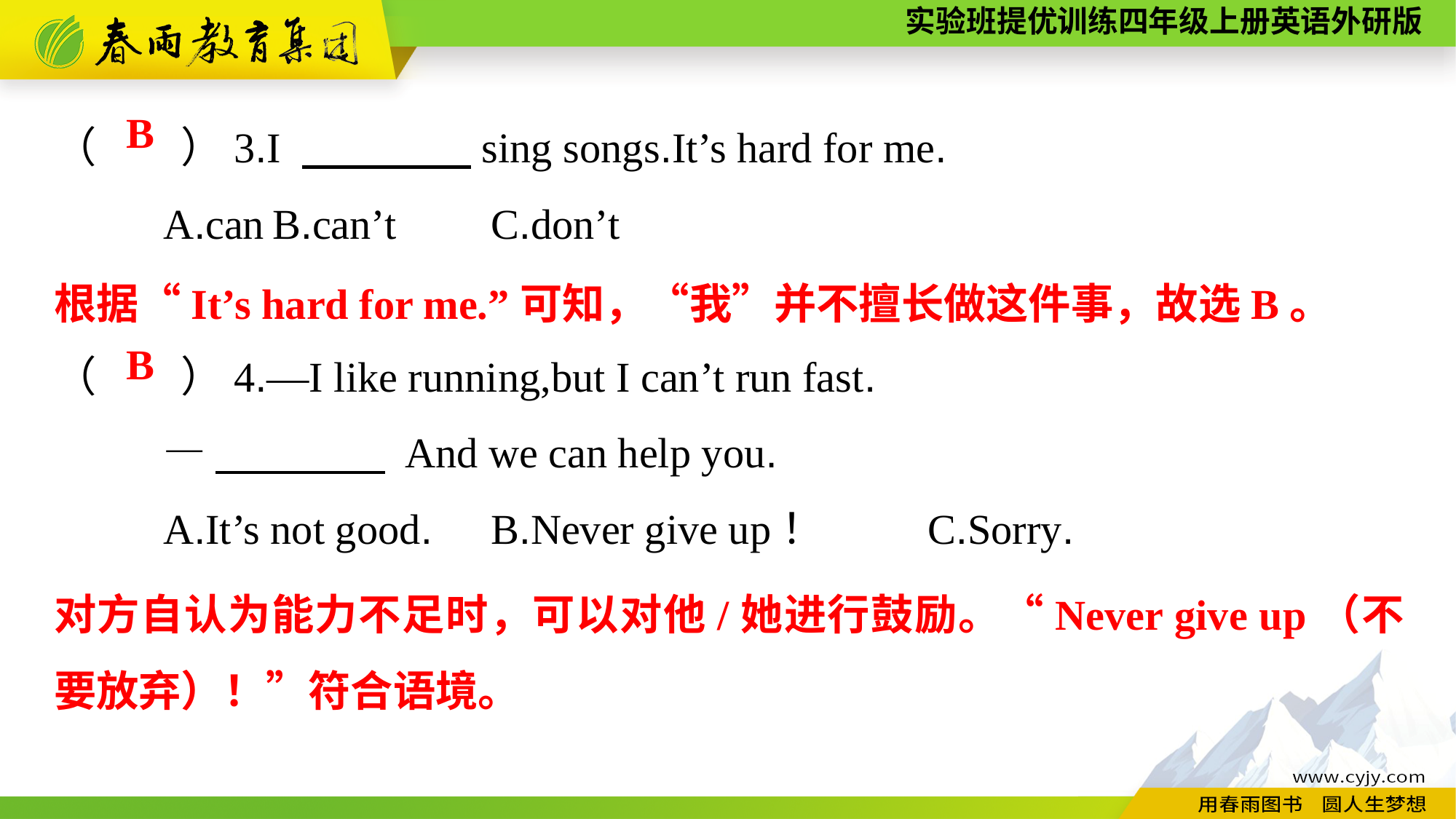

（　　）3.I 　　　　sing songs.It’s hard for me.
	A.can	B.can’t	C.don’t

（　　）4.—I like running,but I can’t run fast.
	—　　　　 And we can help you.
	A.It’s not good.	B.Never give up！	C.Sorry.
B
根据“It’s hard for me.”可知，“我”并不擅长做这件事，故选B。
B
对方自认为能力不足时，可以对他/她进行鼓励。“Never give up（不要放弃）！”符合语境。